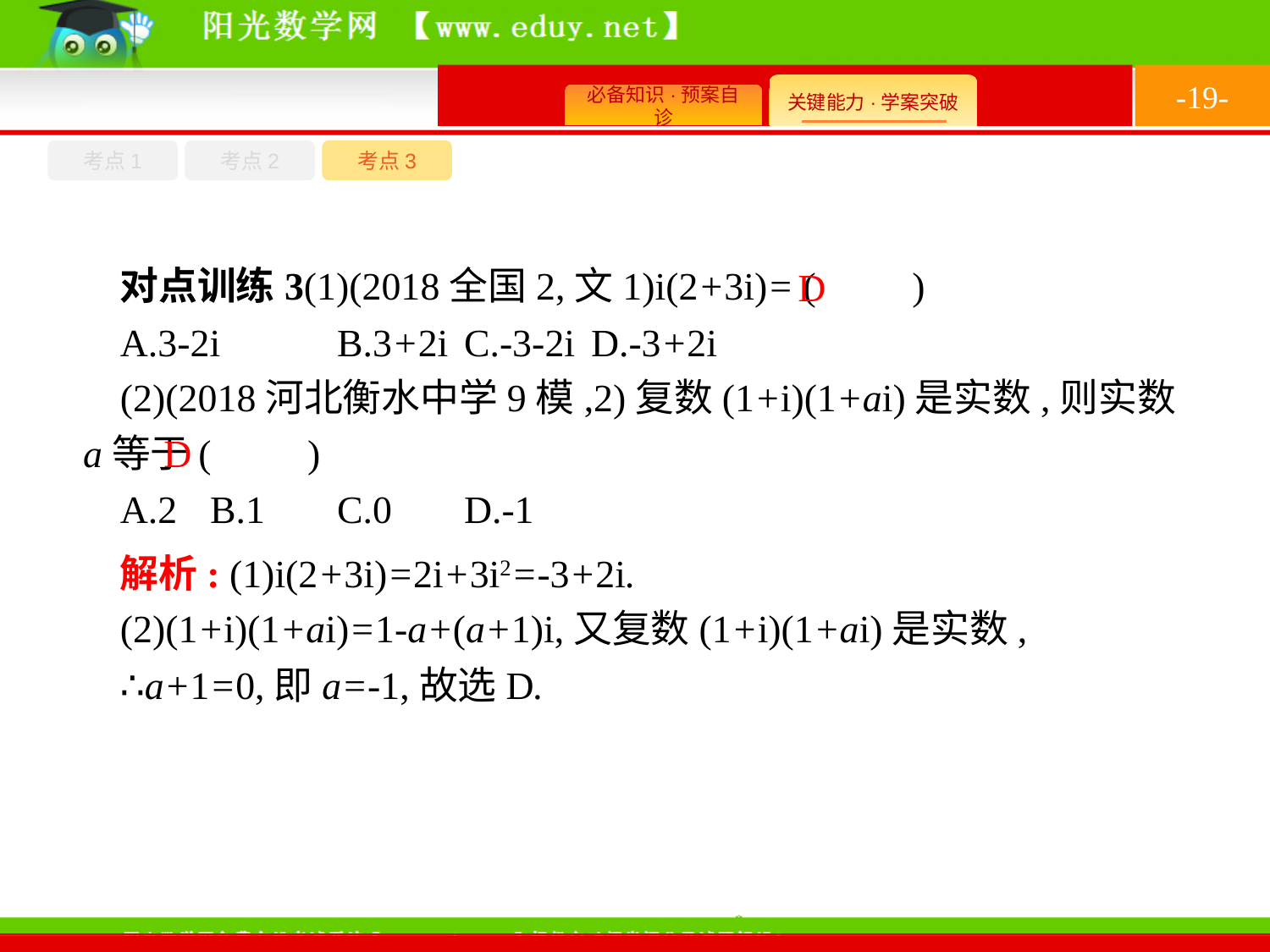

-19-
考点1
考点3
考点2
对点训练3(1)(2018全国2,文1)i(2+3i)= (　　)
A.3-2i	B.3+2i	C.-3-2i	D.-3+2i
(2)(2018河北衡水中学9模,2)复数(1+i)(1+ai)是实数,则实数a等于(　　)
A.2	B.1	C.0	D.-1
D
D
解析: (1)i(2+3i)=2i+3i2=-3+2i.
(2)(1+i)(1+ai)=1-a+(a+1)i,又复数(1+i)(1+ai)是实数,
∴a+1=0,即a=-1,故选D.